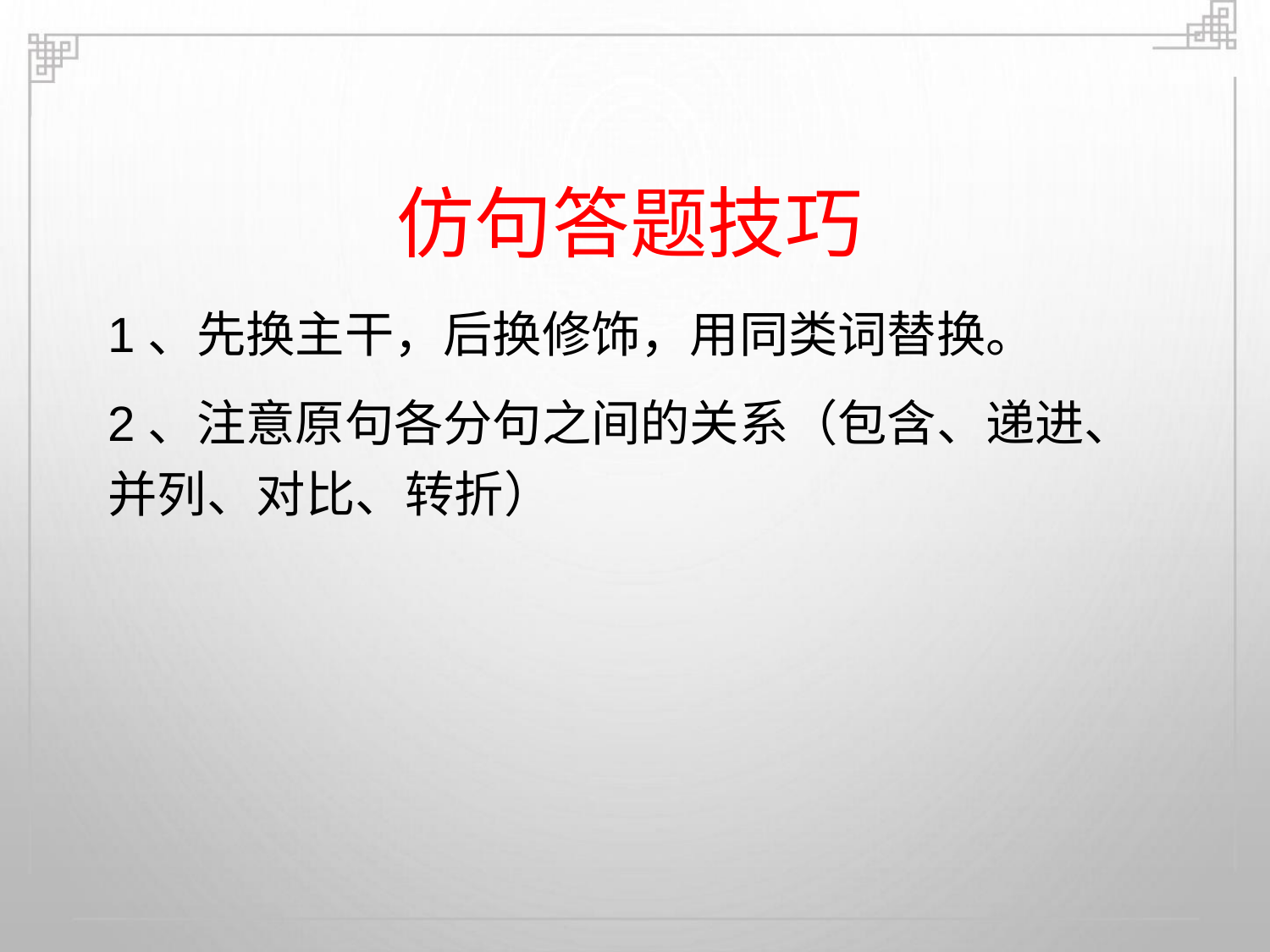

仿句答题技巧
1、先换主干，后换修饰，用同类词替换。
2、注意原句各分句之间的关系（包含、递进、
并列、对比、转折）